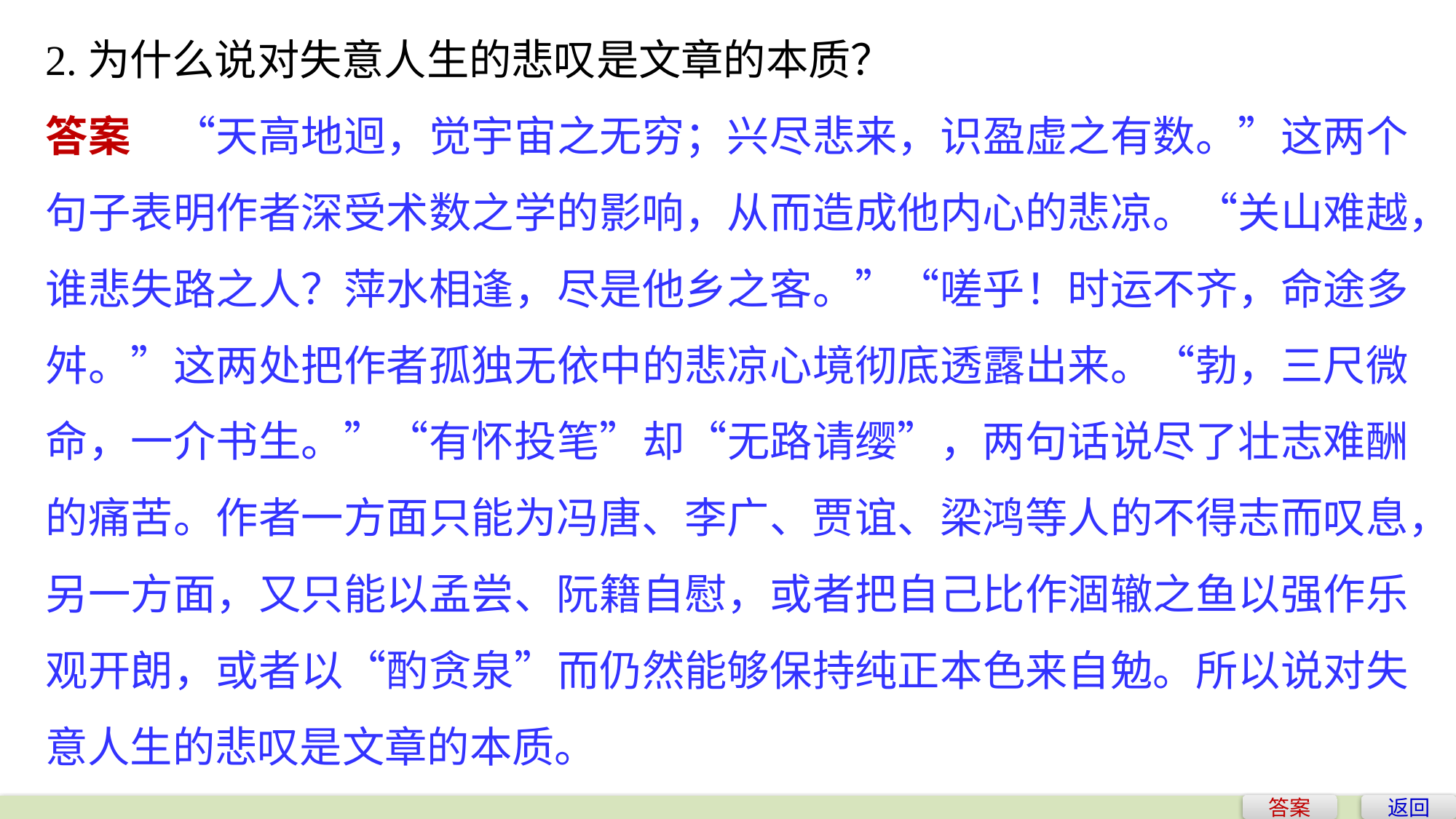

2.为什么说对失意人生的悲叹是文章的本质？
答案　“天高地迥，觉宇宙之无穷；兴尽悲来，识盈虚之有数。”这两个句子表明作者深受术数之学的影响，从而造成他内心的悲凉。“关山难越，谁悲失路之人？萍水相逢，尽是他乡之客。”“嗟乎！时运不齐，命途多舛。”这两处把作者孤独无依中的悲凉心境彻底透露出来。“勃，三尺微命，一介书生。”“有怀投笔”却“无路请缨”，两句话说尽了壮志难酬的痛苦。作者一方面只能为冯唐、李广、贾谊、梁鸿等人的不得志而叹息，另一方面，又只能以孟尝、阮籍自慰，或者把自己比作涸辙之鱼以强作乐观开朗，或者以“酌贪泉”而仍然能够保持纯正本色来自勉。所以说对失意人生的悲叹是文章的本质。
答案
返回